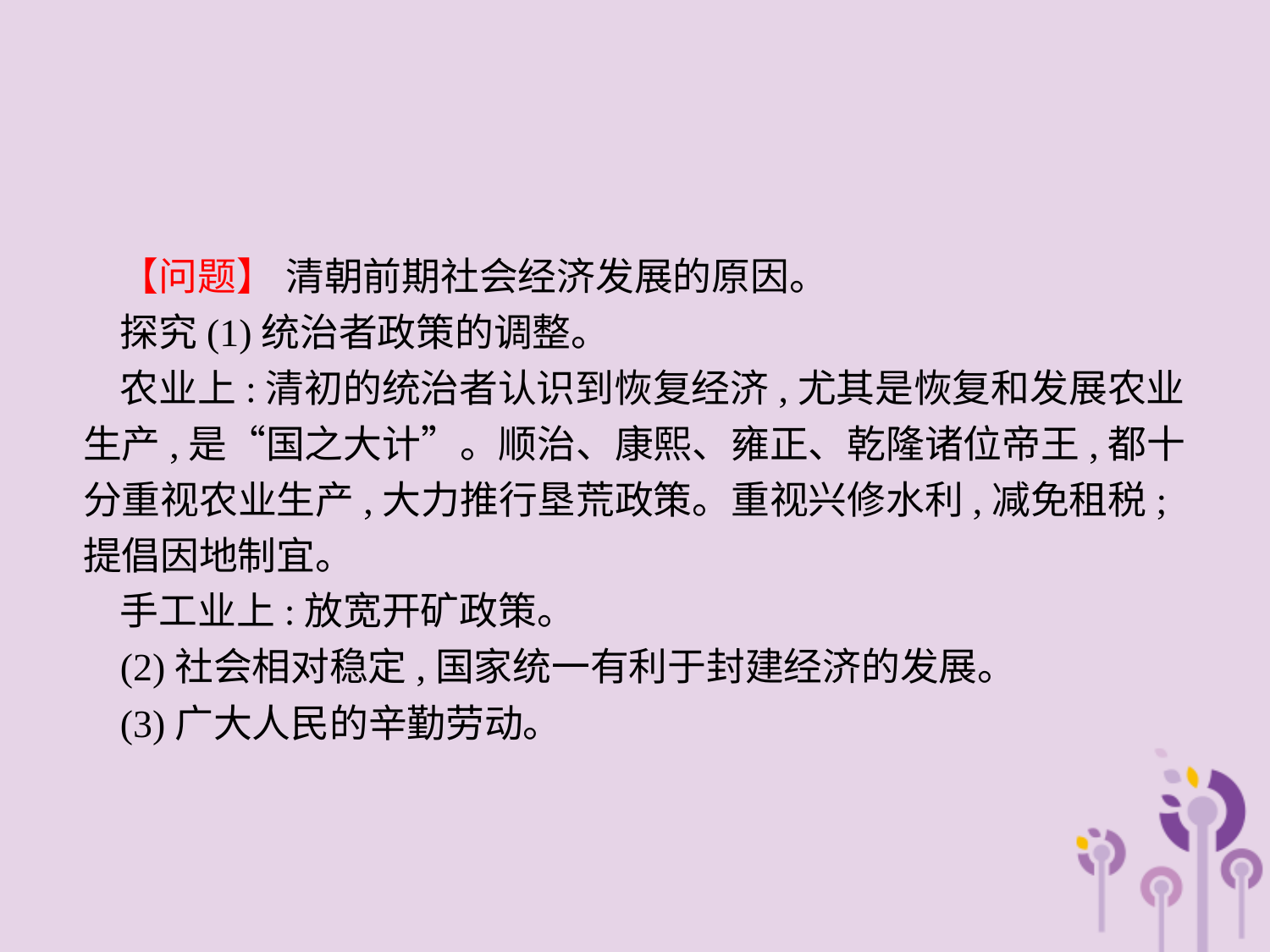

【问题】 清朝前期社会经济发展的原因。
探究(1)统治者政策的调整。
农业上:清初的统治者认识到恢复经济,尤其是恢复和发展农业生产,是“国之大计”。顺治、康熙、雍正、乾隆诸位帝王,都十分重视农业生产,大力推行垦荒政策。重视兴修水利,减免租税;提倡因地制宜。
手工业上:放宽开矿政策。
(2)社会相对稳定,国家统一有利于封建经济的发展。
(3)广大人民的辛勤劳动。